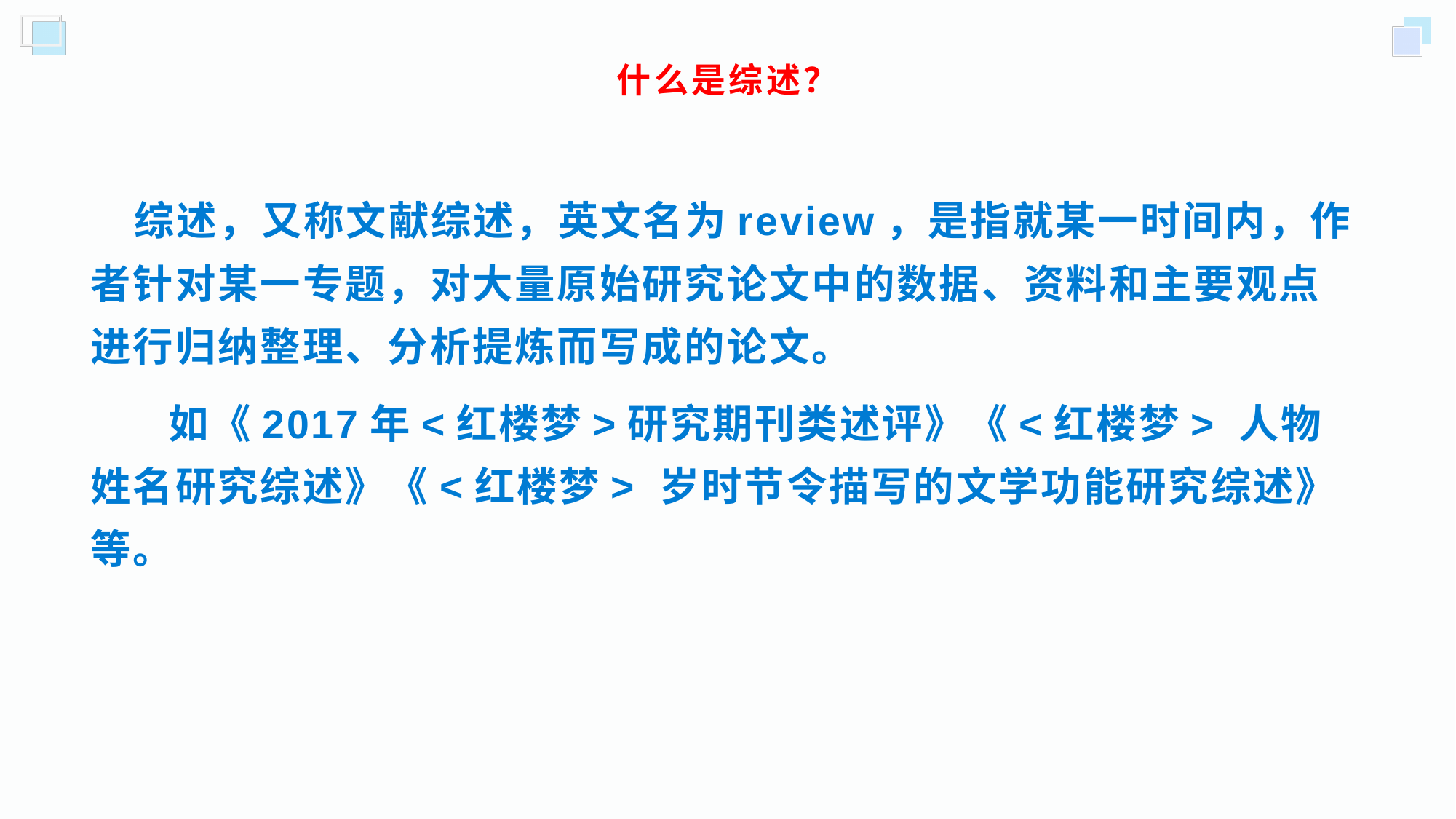

# 什么是综述？
   综述，又称文献综述，英文名为review，是指就某一时间内，作者针对某一专题，对大量原始研究论文中的数据、资料和主要观点进行归纳整理、分析提炼而写成的论文。
      如《2017年<红楼梦>研究期刊类述评》《<红楼梦> 人物姓名研究综述》《<红楼梦> 岁时节令描写的文学功能研究综述》等。